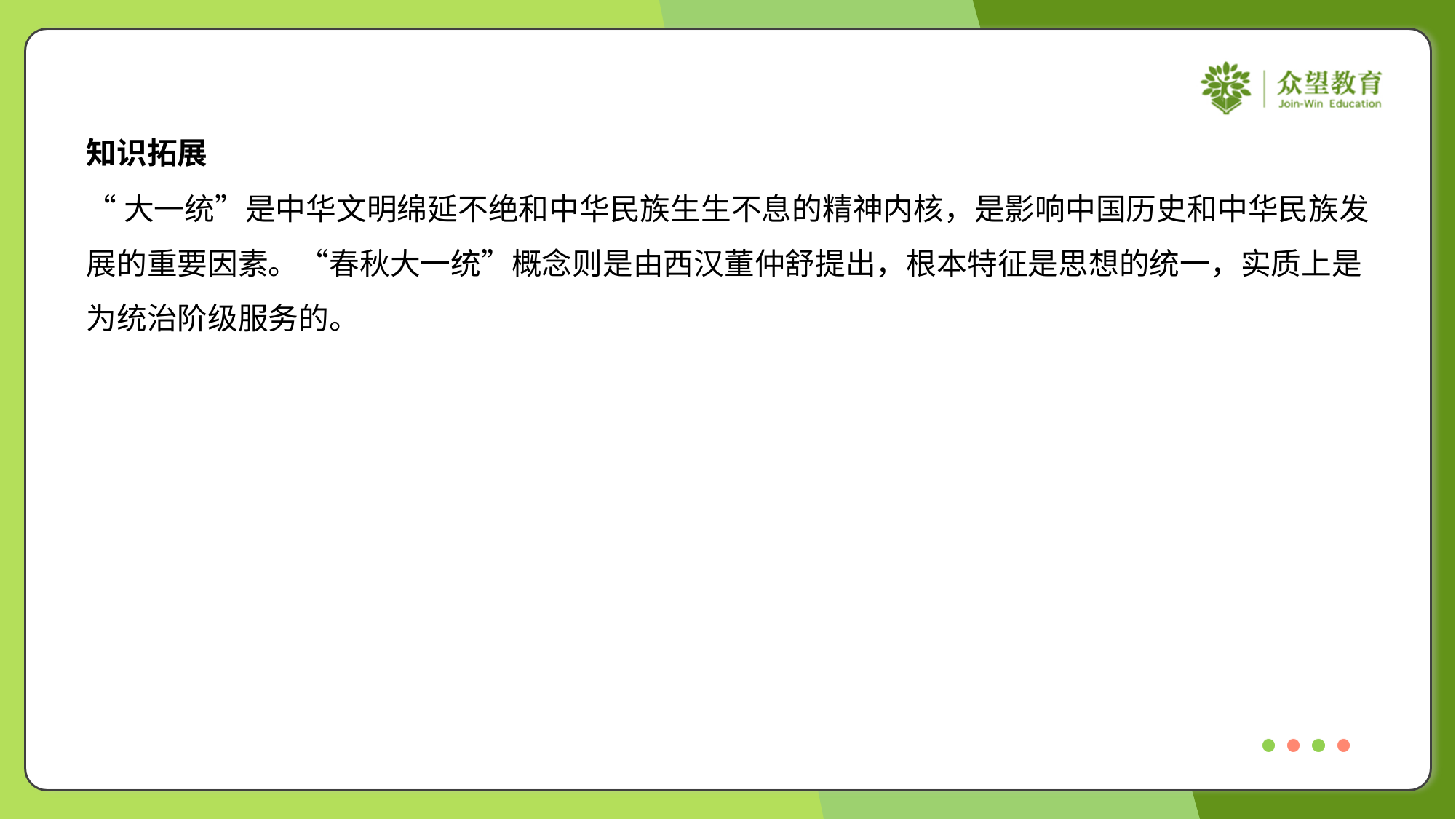

知识拓展
“大一统”是中华文明绵延不绝和中华民族生生不息的精神内核，是影响中国历史和中华民族发
展的重要因素。“春秋大一统”概念则是由西汉董仲舒提出，根本特征是思想的统一，实质上是
为统治阶级服务的。